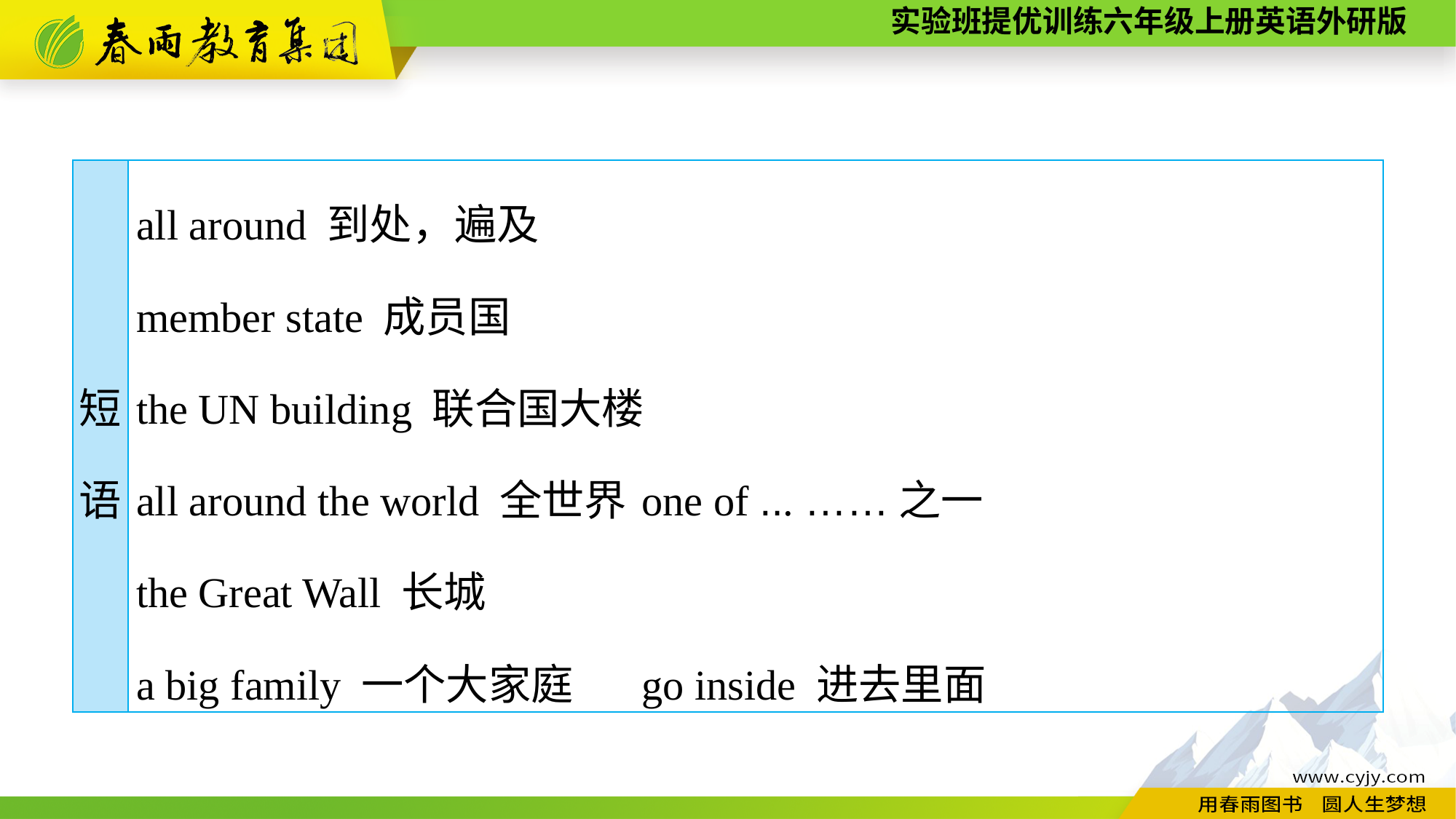

| 短 语 | all around 到处，遍及　　　　　 member state 成员国　　　　　 the UN building 联合国大楼 all around the world 全世界 one of ... ……之一 the Great Wall 长城 a big family 一个大家庭 go inside 进去里面 |
| --- | --- |